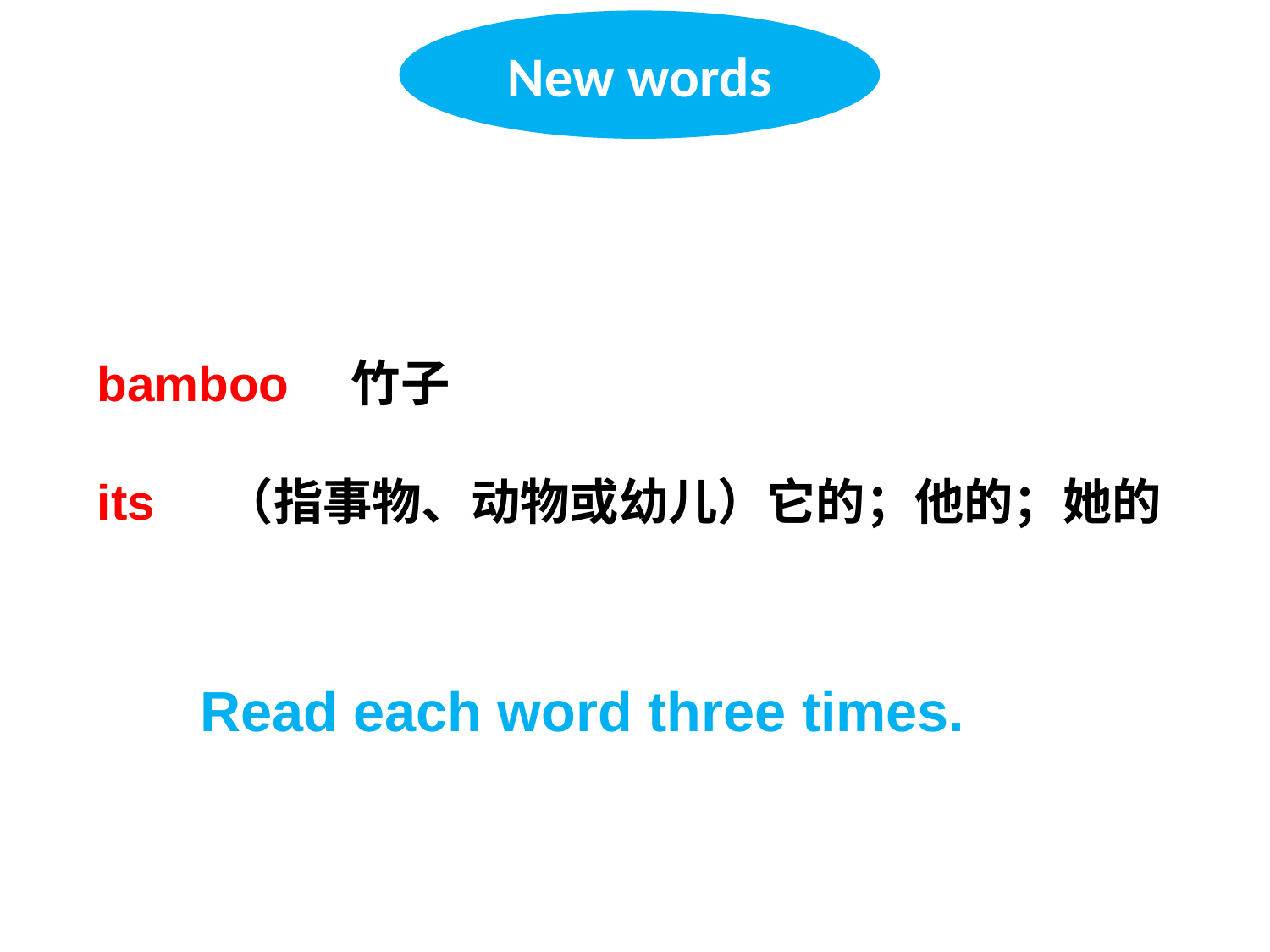

New words
bamboo	竹子

its 	（指事物、动物或幼儿）它的；他的；她的
Read each word three times.